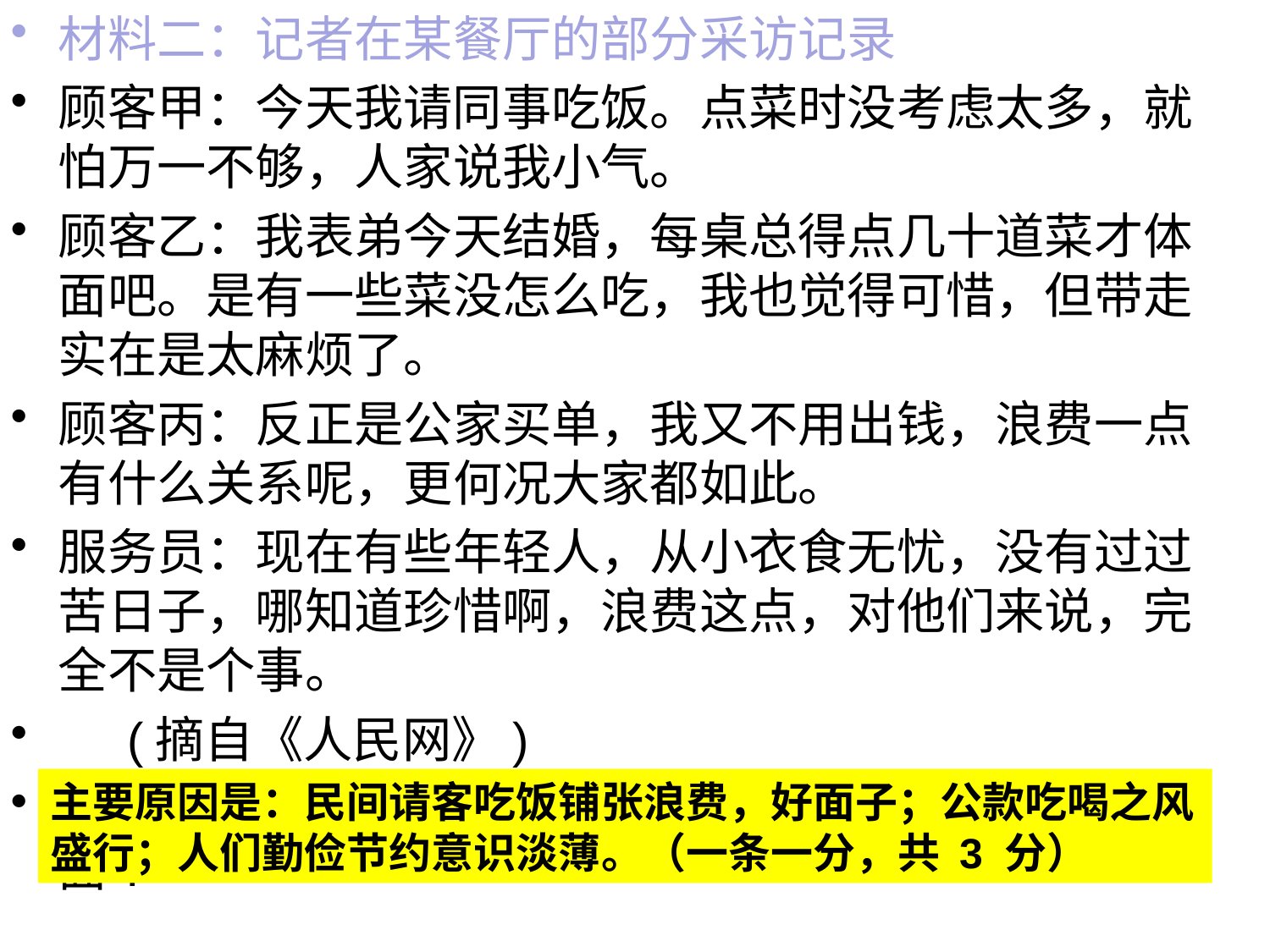

材料二：记者在某餐厅的部分采访记录
顾客甲：今天我请同事吃饭。点菜时没考虑太多，就怕万一不够，人家说我小气。
顾客乙：我表弟今天结婚，每桌总得点几十道菜才体面吧。是有一些菜没怎么吃，我也觉得可惜，但带走实在是太麻烦了。
顾客丙：反正是公家买单，我又不用出钱，浪费一点有什么关系呢，更何况大家都如此。
服务员：现在有些年轻人，从小衣食无忧，没有过过苦日子，哪知道珍惜啊，浪费这点，对他们来说，完全不是个事。
     (摘自《人民网》)
问题：材料二中造成舌尖上浪费的主要原因有哪几方面?

#
主要原因是：民间请客吃饭铺张浪费，好面子；公款吃喝之风盛行；人们勤俭节约意识淡薄。（一条一分，共 3 分）